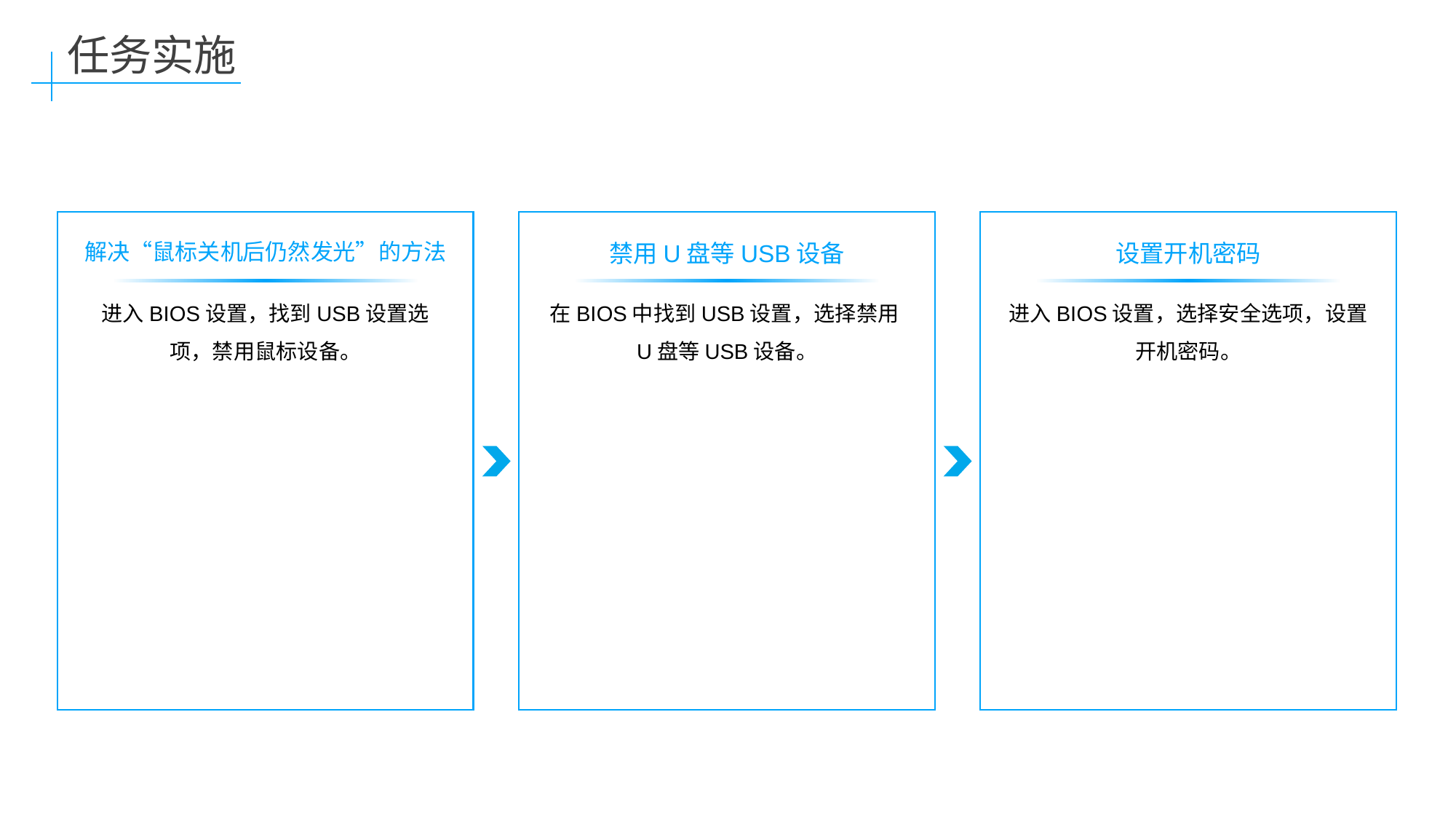

任务实施

解决“鼠标关机后仍然发光”的方法
禁用U盘等USB设备
设置开机密码

进入BIOS设置，找到USB设置选项，禁用鼠标设备。
在BIOS中找到USB设置，选择禁用U盘等USB设备。
进入BIOS设置，选择安全选项，设置开机密码。